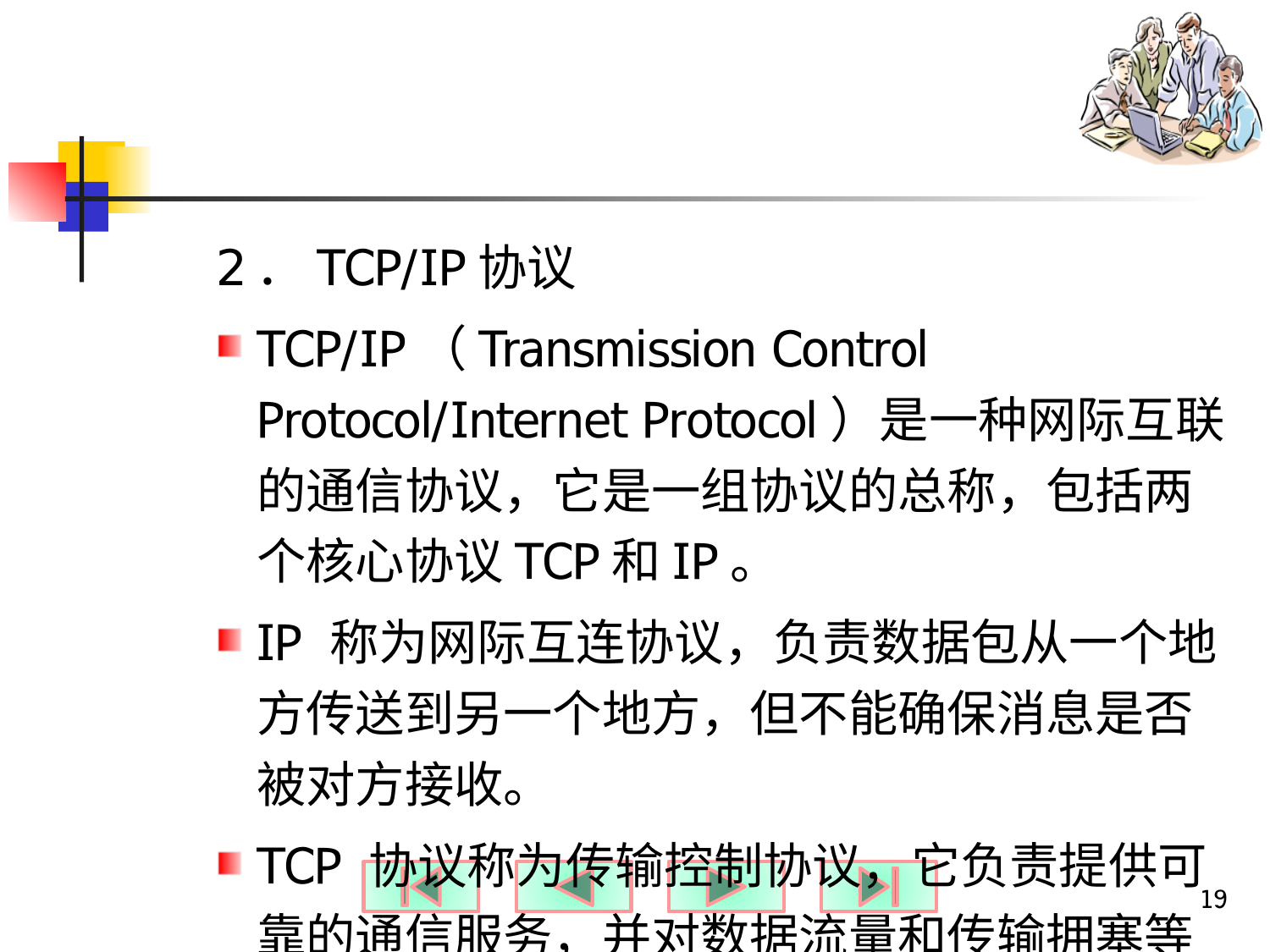

#
2．TCP/IP协议
TCP/IP（Transmission Control Protocol/Internet Protocol）是一种网际互联的通信协议，它是一组协议的总称，包括两个核心协议TCP和IP。
IP 称为网际互连协议，负责数据包从一个地方传送到另一个地方，但不能确保消息是否被对方接收。
TCP 协议称为传输控制协议，它负责提供可靠的通信服务，并对数据流量和传输拥塞等进行控制。

19